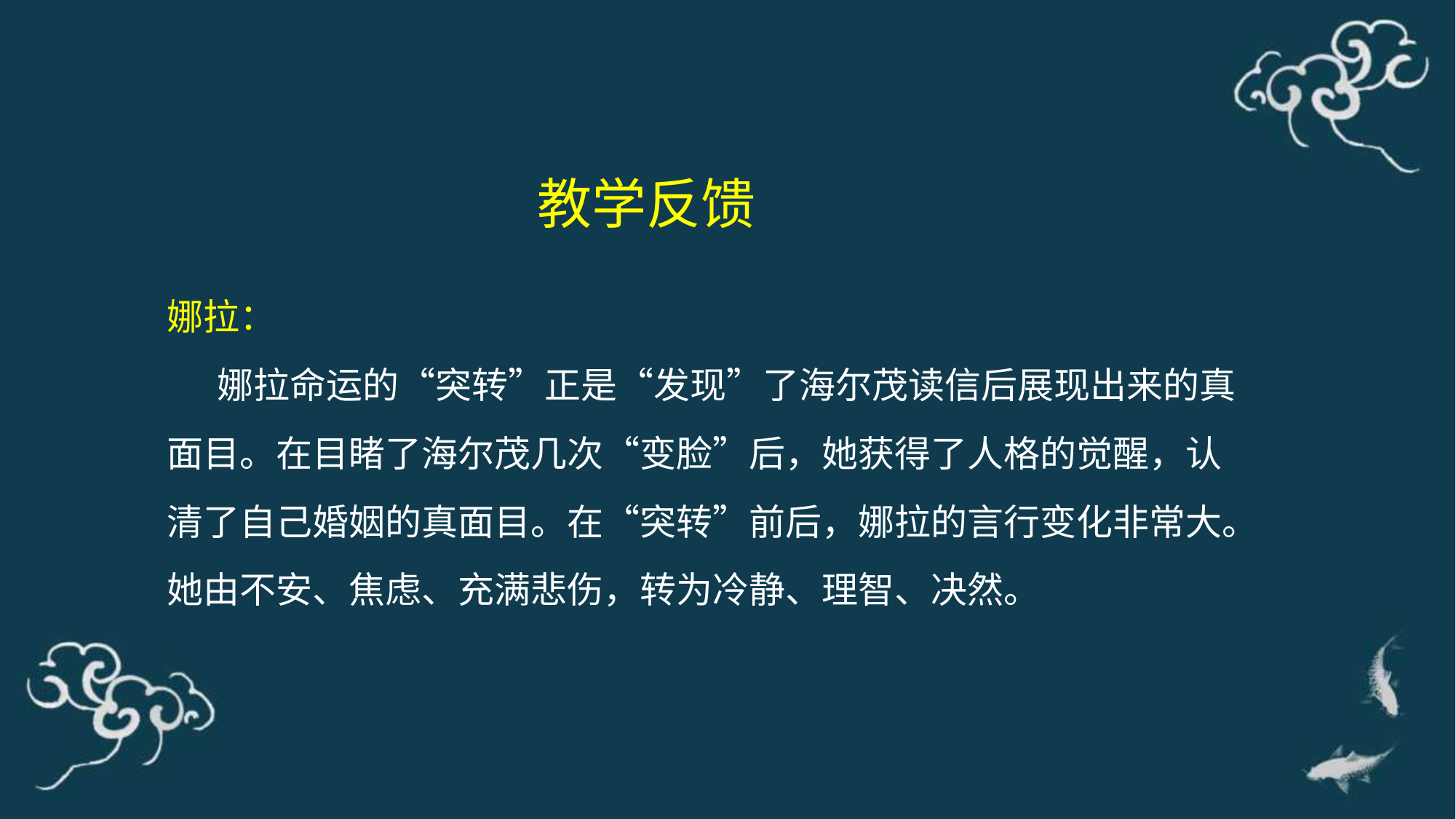

教学反馈

娜拉：
     娜拉命运的“突转”正是“发现”了海尔茂读信后展现出来的真面目。在目睹了海尔茂几次“变脸”后，她获得了人格的觉醒，认清了自己婚姻的真面目。在“突转”前后，娜拉的言行变化非常大。她由不安、焦虑、充满悲伤，转为冷静、理智、决然。